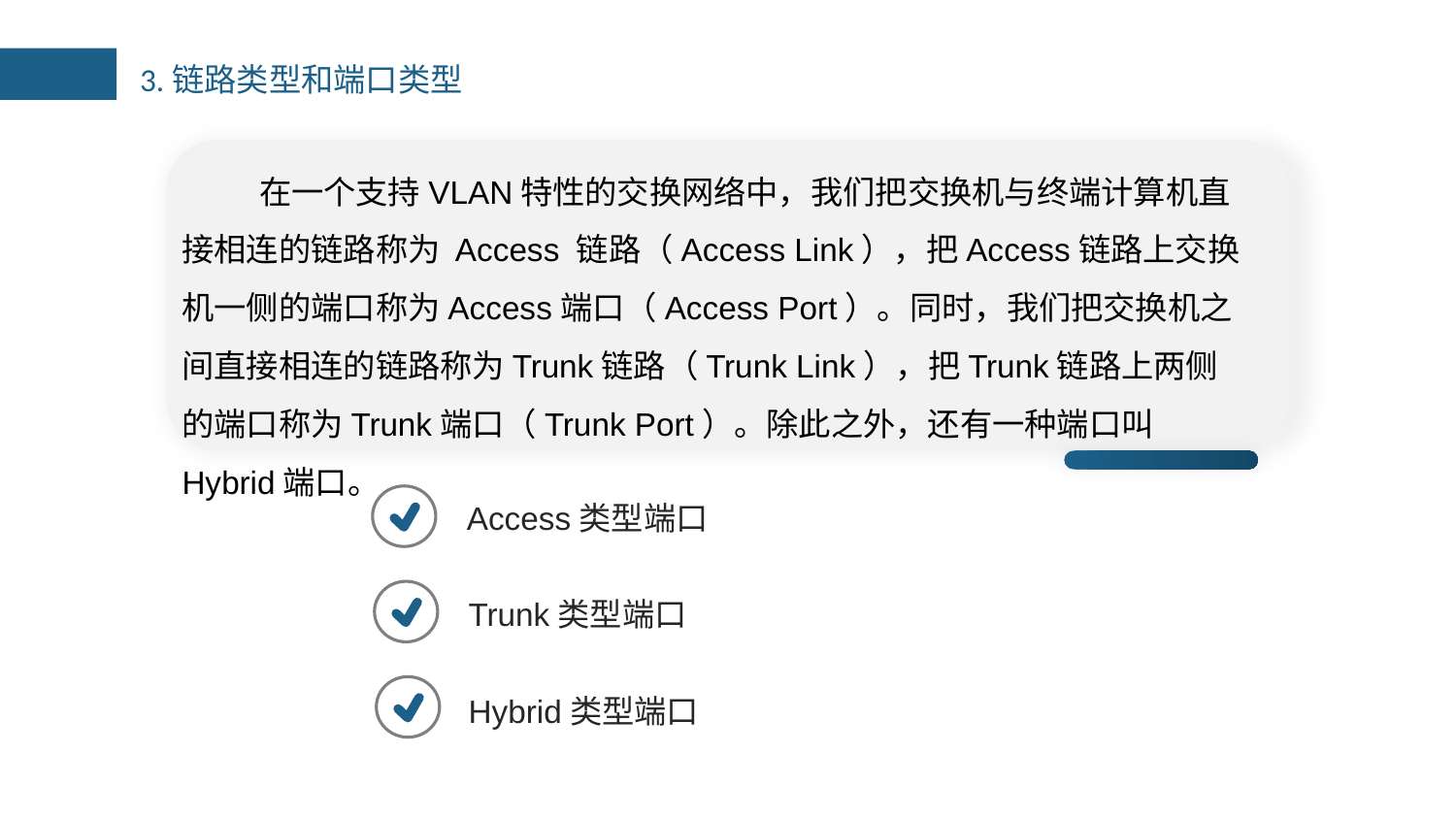

3.链路类型和端口类型

在一个支持VLAN特性的交换网络中，我们把交换机与终端计算机直接相连的链路称为 Access 链路（Access Link），把Access链路上交换机一侧的端口称为Access端口（Access Port）。同时，我们把交换机之间直接相连的链路称为Trunk链路（Trunk Link），把Trunk链路上两侧的端口称为Trunk端口（Trunk Port）。除此之外，还有一种端口叫Hybrid端口。

Access类型端口

Trunk类型端口

Hybrid类型端口